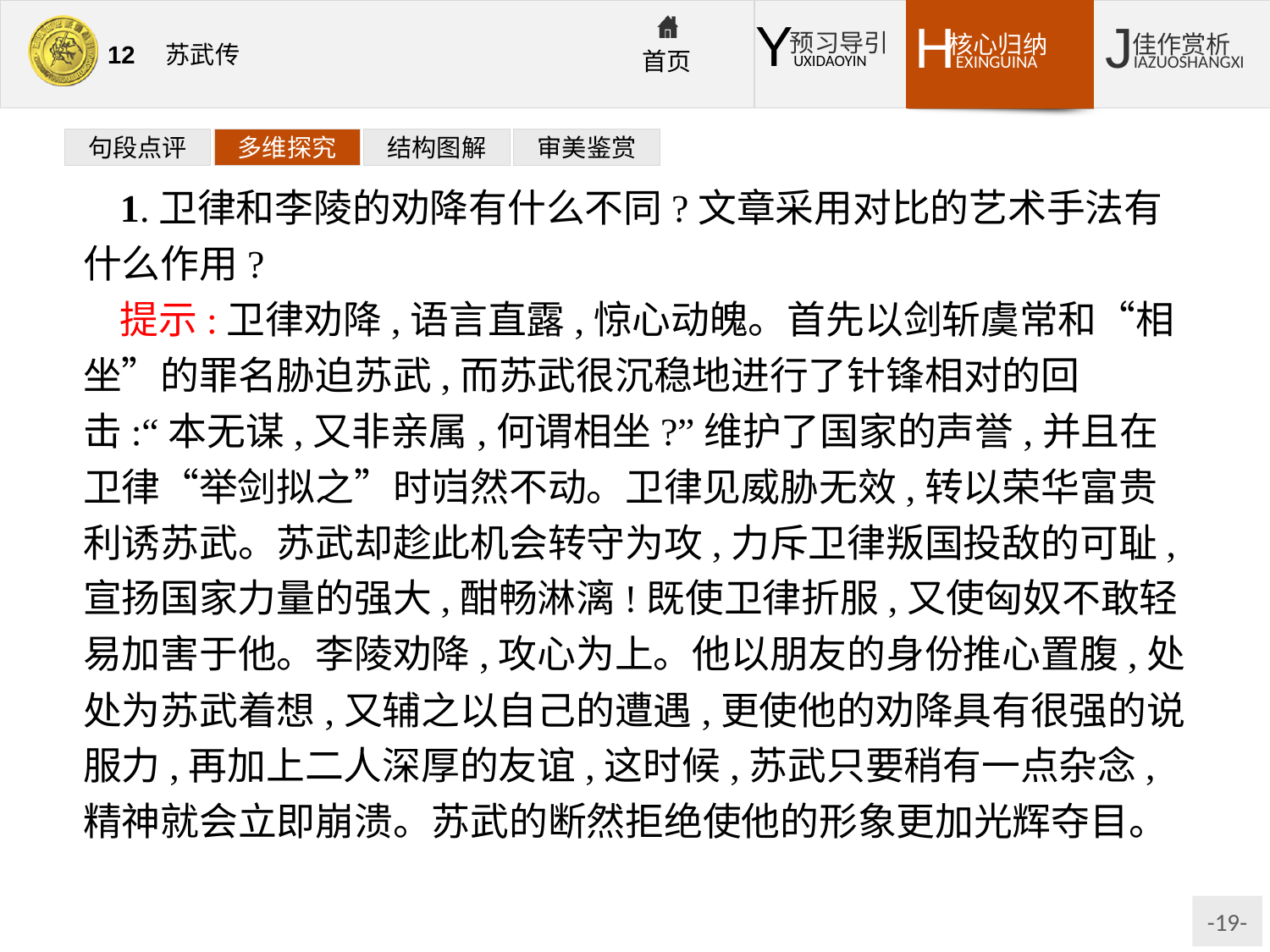

句段点评
多维探究
结构图解
审美鉴赏
1.卫律和李陵的劝降有什么不同?文章采用对比的艺术手法有什么作用?
提示:卫律劝降,语言直露,惊心动魄。首先以剑斩虞常和“相坐”的罪名胁迫苏武,而苏武很沉稳地进行了针锋相对的回击:“本无谋,又非亲属,何谓相坐?”维护了国家的声誉,并且在卫律“举剑拟之”时岿然不动。卫律见威胁无效,转以荣华富贵利诱苏武。苏武却趁此机会转守为攻,力斥卫律叛国投敌的可耻,宣扬国家力量的强大,酣畅淋漓!既使卫律折服,又使匈奴不敢轻易加害于他。李陵劝降,攻心为上。他以朋友的身份推心置腹,处处为苏武着想,又辅之以自己的遭遇,更使他的劝降具有很强的说服力,再加上二人深厚的友谊,这时候,苏武只要稍有一点杂念,精神就会立即崩溃。苏武的断然拒绝使他的形象更加光辉夺目。